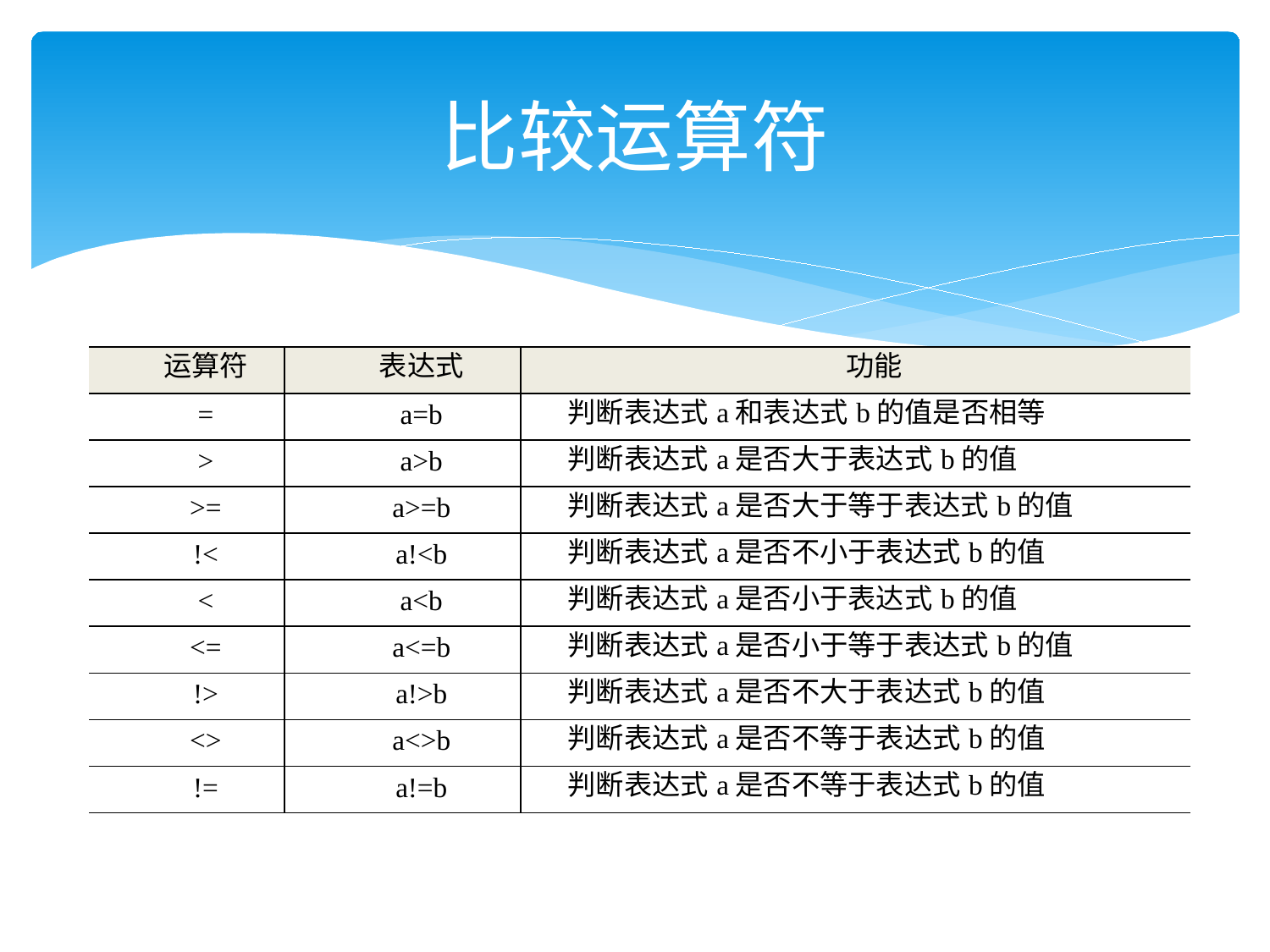

# 比较运算符
| 运算符 | 表达式 | 功能 |
| --- | --- | --- |
| = | a=b | 判断表达式a和表达式b的值是否相等 |
| > | a>b | 判断表达式a是否大于表达式b的值 |
| >= | a>=b | 判断表达式a是否大于等于表达式b的值 |
| !< | a!<b | 判断表达式a是否不小于表达式b的值 |
| < | a<b | 判断表达式a是否小于表达式b的值 |
| <= | a<=b | 判断表达式a是否小于等于表达式b的值 |
| !> | a!>b | 判断表达式a是否不大于表达式b的值 |
| <> | a<>b | 判断表达式a是否不等于表达式b的值 |
| != | a!=b | 判断表达式a是否不等于表达式b的值 |